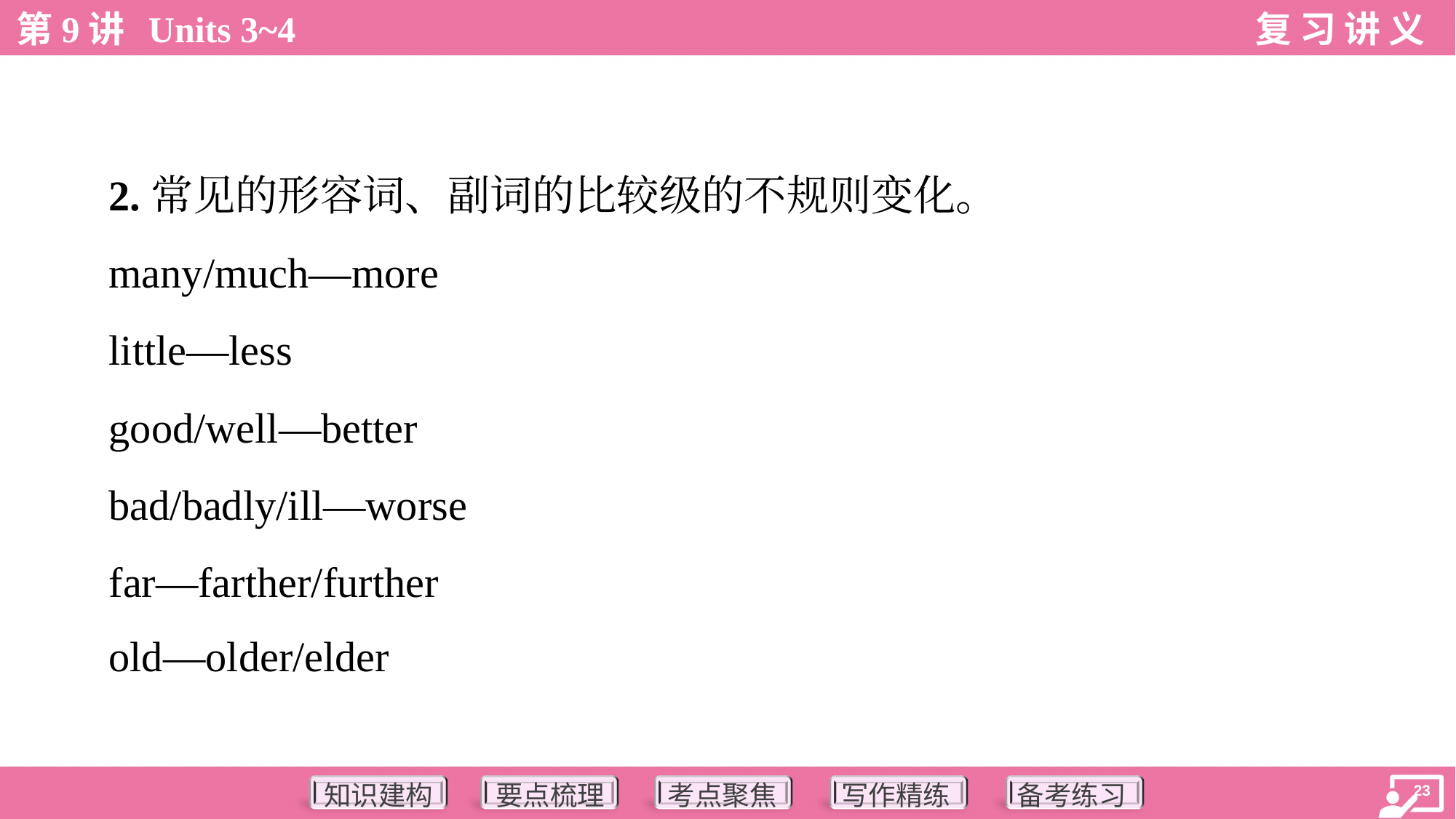

2.常见的形容词、副词的比较级的不规则变化。
    many/much—more
    little—less
    good/well—better
    bad/badly/ill—worse
    far—farther/further
    old—older/elder